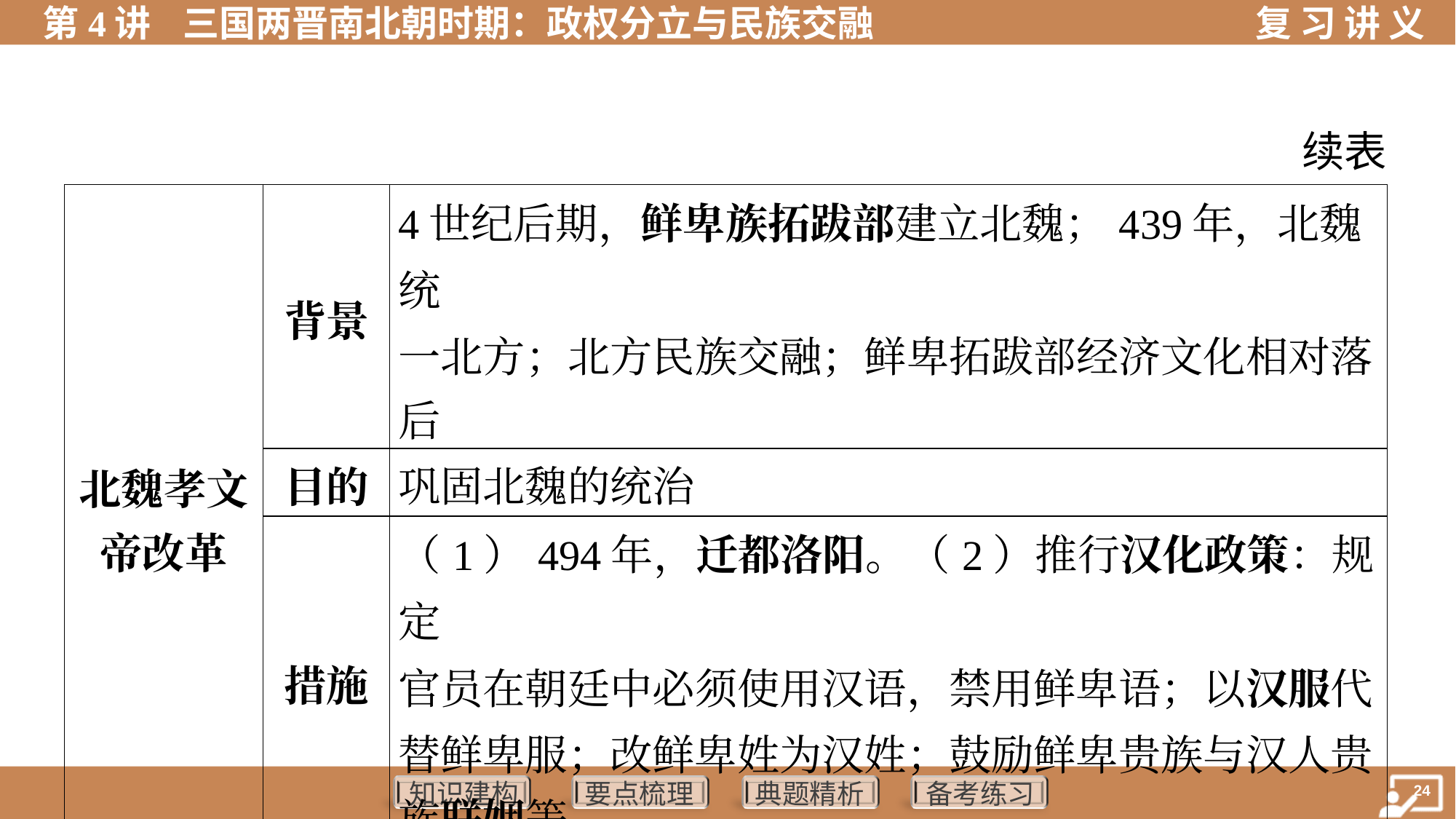

续表
| 北魏孝文 帝改革 | 背景 | 4世纪后期，鲜卑族拓跋部建立北魏；439年，北魏统 一北方；北方民族交融；鲜卑拓跋部经济文化相对落 后 |
| --- | --- | --- |
|  | 目的 | 巩固北魏的统治 |
|  | 措施 | （1）494年，迁都洛阳。（2）推行汉化政策：规定 官员在朝廷中必须使用汉语，禁用鲜卑语；以汉服代 替鲜卑服；改鲜卑姓为汉姓；鼓励鲜卑贵族与汉人贵 族联姻等 |